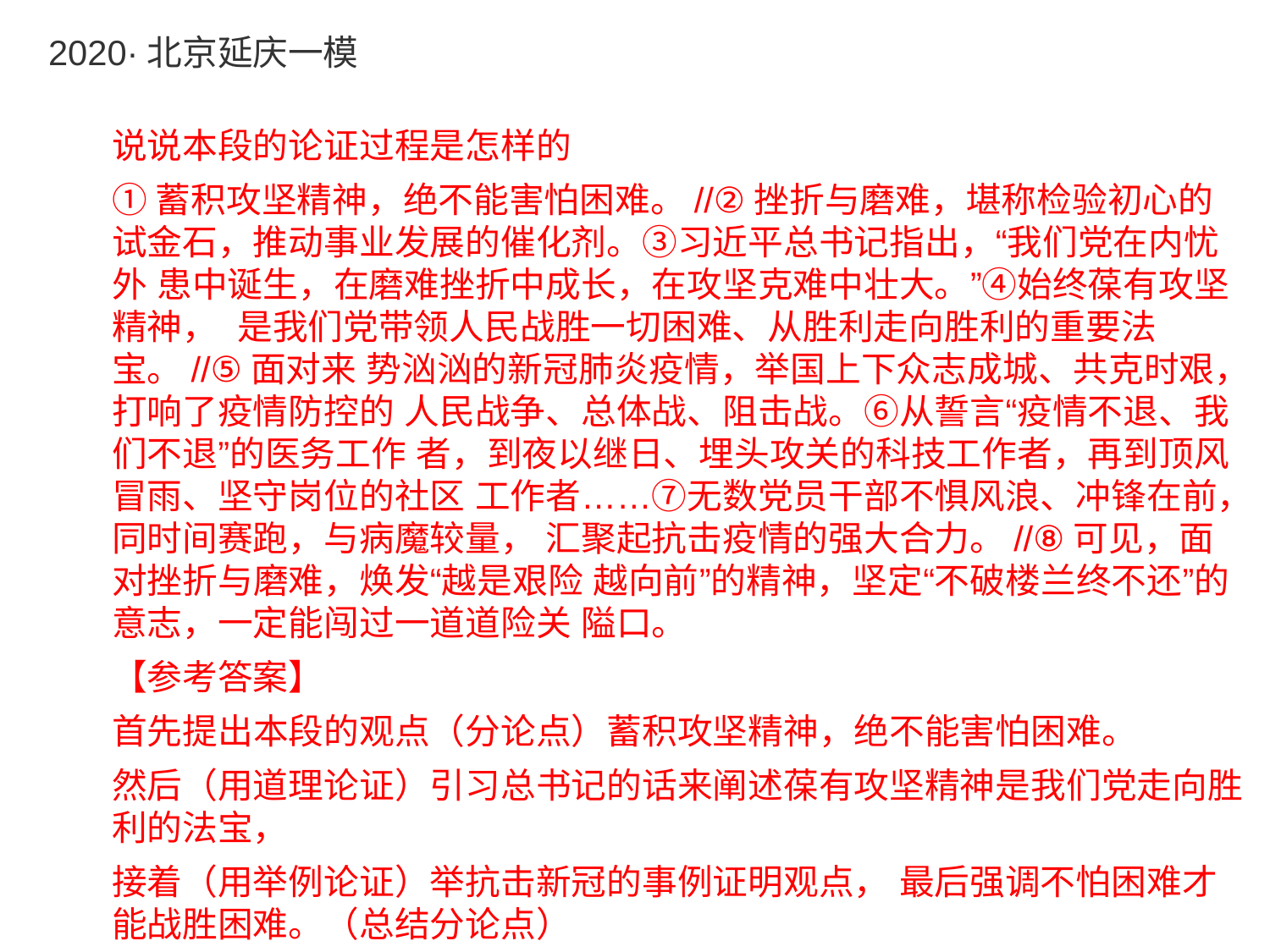

# 2020·北京延庆一模
说说本段的论证过程是怎样的
①蓄积攻坚精神，绝不能害怕困难。//②挫折与磨难，堪称检验初心的 试金石，推动事业发展的催化剂。③习近平总书记指出，“我们党在内忧外 患中诞生，在磨难挫折中成长，在攻坚克难中壮大。”④始终葆有攻坚精神，  是我们党带领人民战胜一切困难、从胜利走向胜利的重要法宝。//⑤面对来 势汹汹的新冠肺炎疫情，举国上下众志成城、共克时艰，打响了疫情防控的 人民战争、总体战、阻击战。⑥从誓言“疫情不退、我们不退”的医务工作 者，到夜以继日、埋头攻关的科技工作者，再到顶风冒雨、坚守岗位的社区 工作者……⑦无数党员干部不惧风浪、冲锋在前，同时间赛跑，与病魔较量， 汇聚起抗击疫情的强大合力。//⑧可见，面对挫折与磨难，焕发“越是艰险 越向前”的精神，坚定“不破楼兰终不还”的意志，一定能闯过一道道险关 隘口。
【参考答案】
首先提出本段的观点（分论点）蓄积攻坚精神，绝不能害怕困难。
然后（用道理论证）引习总书记的话来阐述葆有攻坚精神是我们党走向胜利的法宝，
接着（用举例论证）举抗击新冠的事例证明观点， 最后强调不怕困难才能战胜困难。（总结分论点）